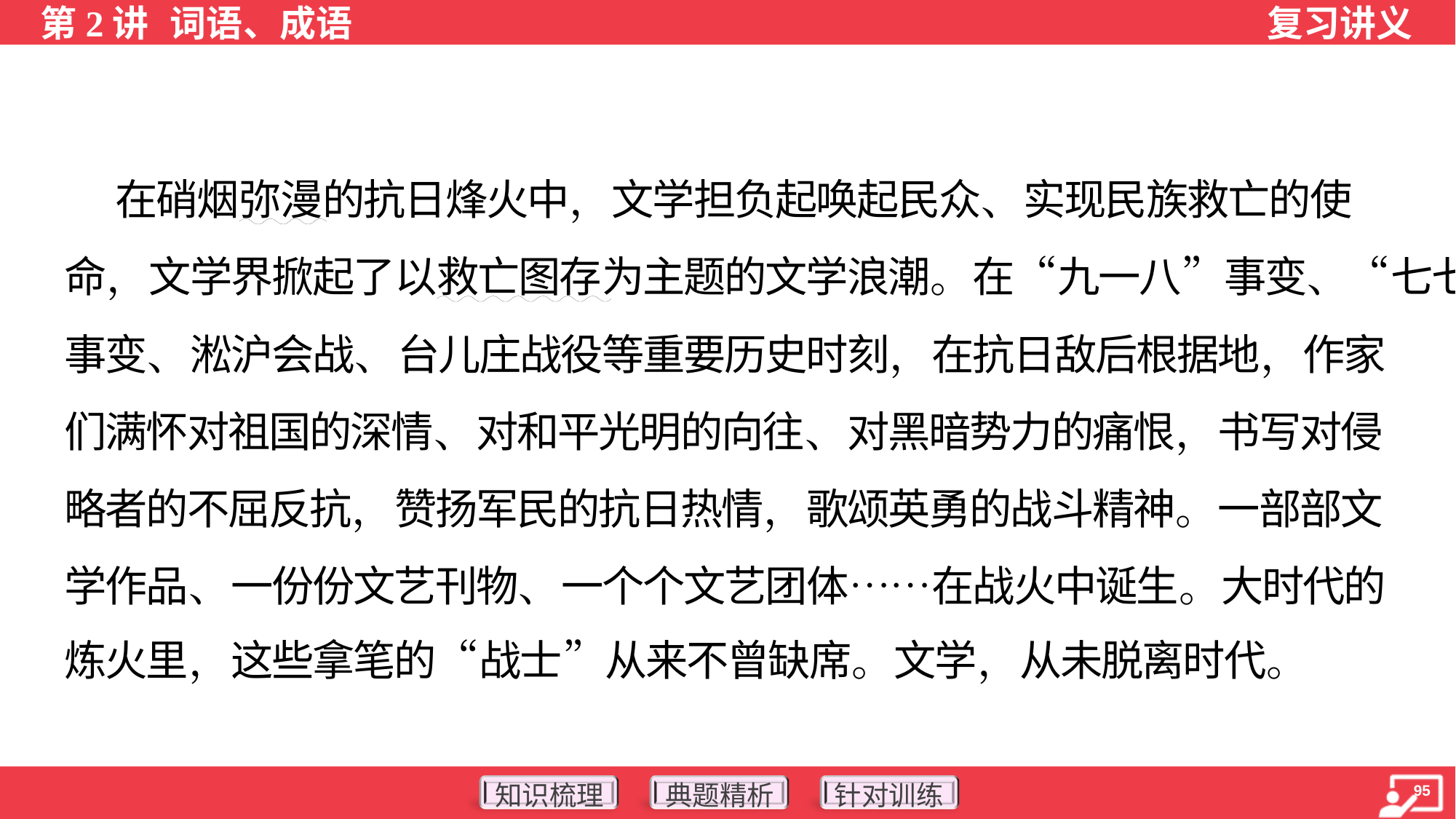

在硝烟弥漫的抗日烽火中，文学担负起唤起民众、实现民族救亡的使
命，文学界掀起了以救亡图存为主题的文学浪潮。在“九一八”事变、“七七”
事变、淞沪会战、台儿庄战役等重要历史时刻，在抗日敌后根据地，作家
们满怀对祖国的深情、对和平光明的向往、对黑暗势力的痛恨，书写对侵
略者的不屈反抗，赞扬军民的抗日热情，歌颂英勇的战斗精神。一部部文
学作品、一份份文艺刊物、一个个文艺团体……在战火中诞生。大时代的
炼火里，这些拿笔的“战士”从来不曾缺席。文学，从未脱离时代。